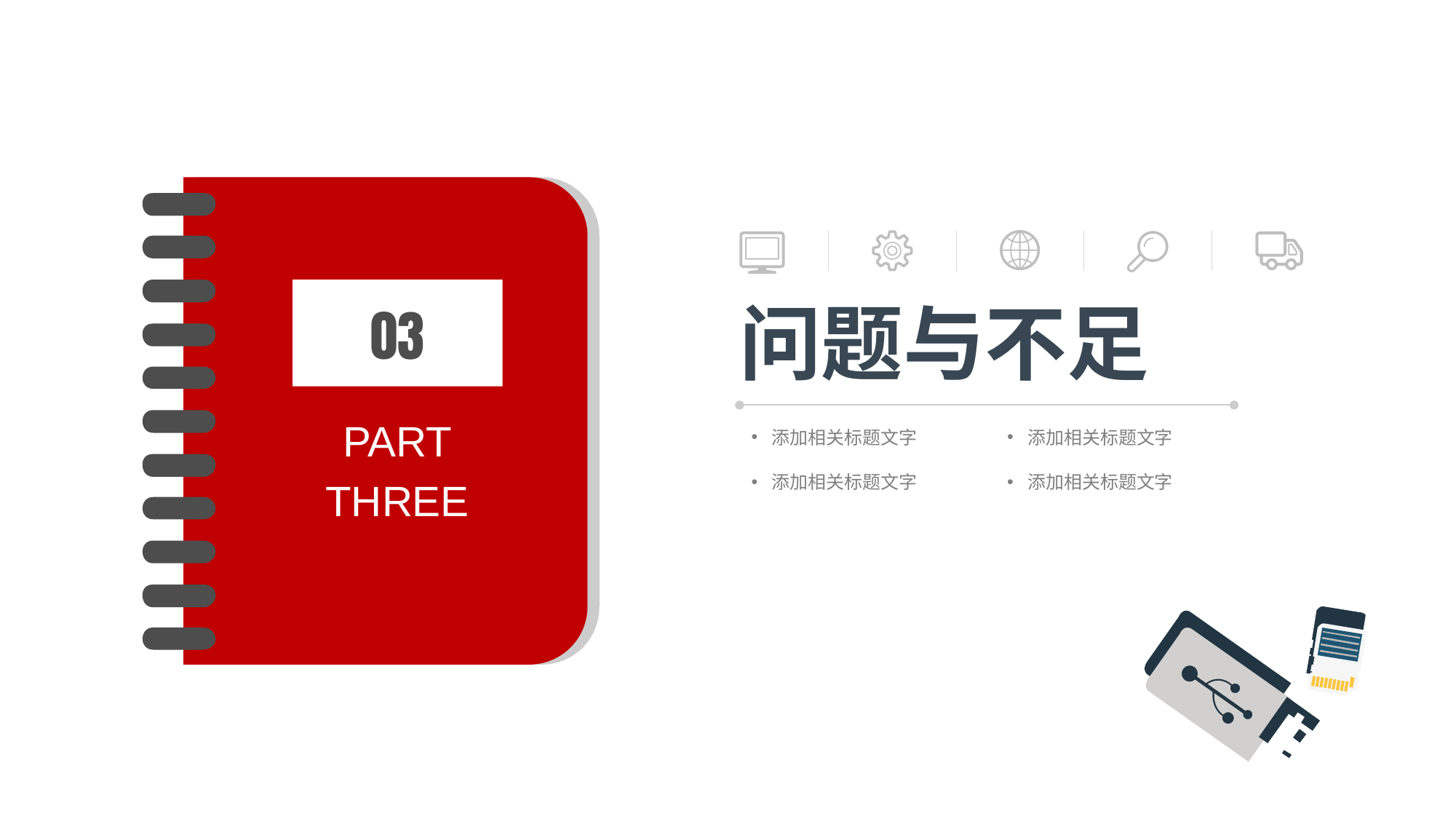

03
PART
THREE

问题与不足
添加相关标题文字
添加相关标题文字
添加相关标题文字
添加相关标题文字